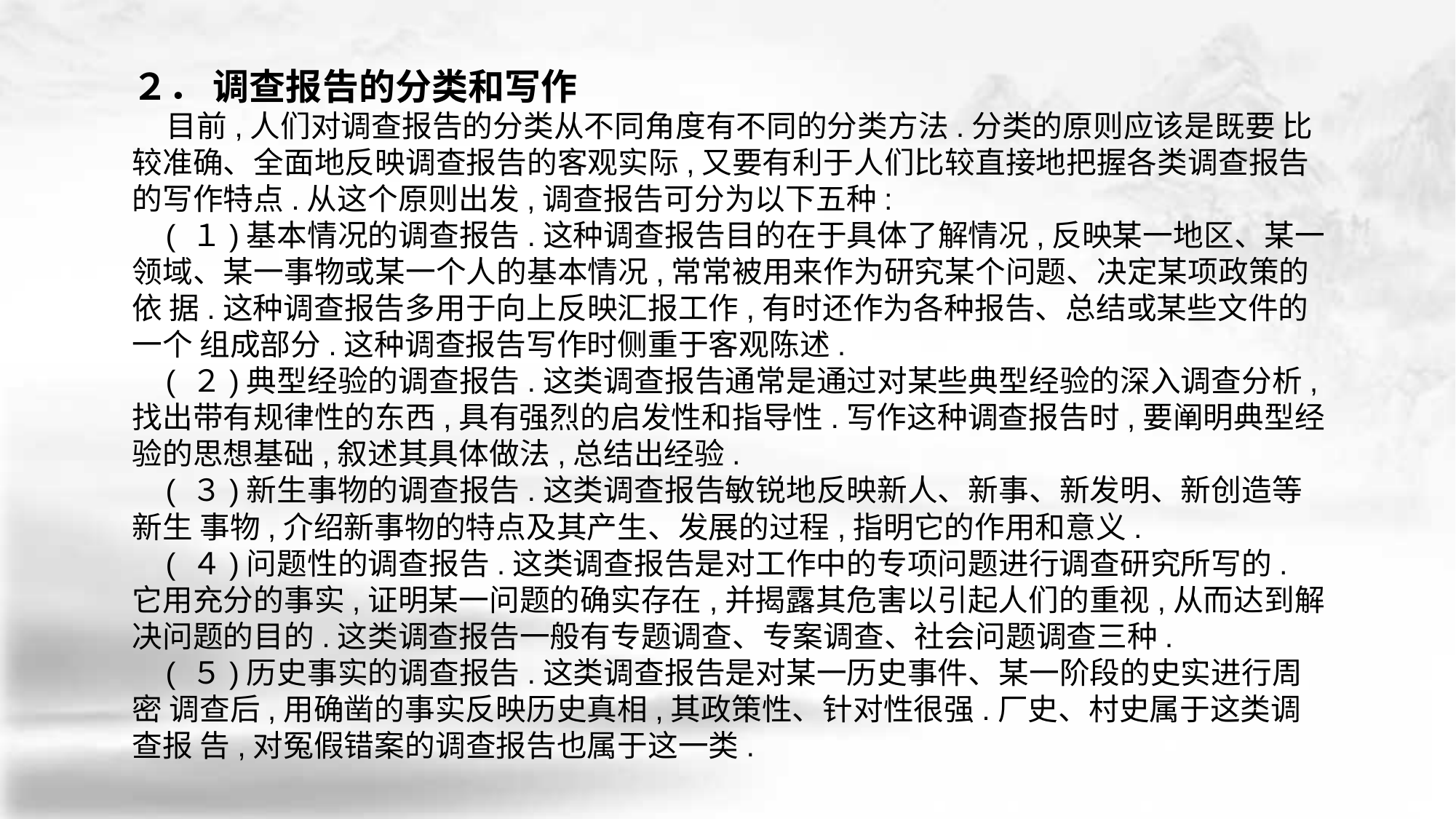

２． 调查报告的分类和写作
    目前,人们对调查报告的分类从不同角度有不同的分类方法.分类的原则应该是既要 比较准确、全面地反映调查报告的客观实际,又要有利于人们比较直接地把握各类调查报告 的写作特点.从这个原则出发,调查报告可分为以下五种:
    ( １)基本情况的调查报告.这种调查报告目的在于具体了解情况,反映某一地区、某一 领域、某一事物或某一个人的基本情况,常常被用来作为研究某个问题、决定某项政策的依 据.这种调查报告多用于向上反映汇报工作,有时还作为各种报告、总结或某些文件的一个 组成部分.这种调查报告写作时侧重于客观陈述.
    ( ２)典型经验的调查报告.这类调查报告通常是通过对某些典型经验的深入调查分析, 找出带有规律性的东西,具有强烈的启发性和指导性.写作这种调查报告时,要阐明典型经 验的思想基础,叙述其具体做法,总结出经验.
    ( ３)新生事物的调查报告.这类调查报告敏锐地反映新人、新事、新发明、新创造等新生 事物,介绍新事物的特点及其产生、发展的过程,指明它的作用和意义.
    ( ４)问题性的调查报告.这类调查报告是对工作中的专项问题进行调查研究所写的. 它用充分的事实,证明某一问题的确实存在,并揭露其危害以引起人们的重视,从而达到解 决问题的目的.这类调查报告一般有专题调查、专案调查、社会问题调查三种.
    ( ５)历史事实的调查报告.这类调查报告是对某一历史事件、某一阶段的史实进行周密 调查后,用确凿的事实反映历史真相,其政策性、针对性很强.厂史、村史属于这类调查报 告,对冤假错案的调查报告也属于这一类.